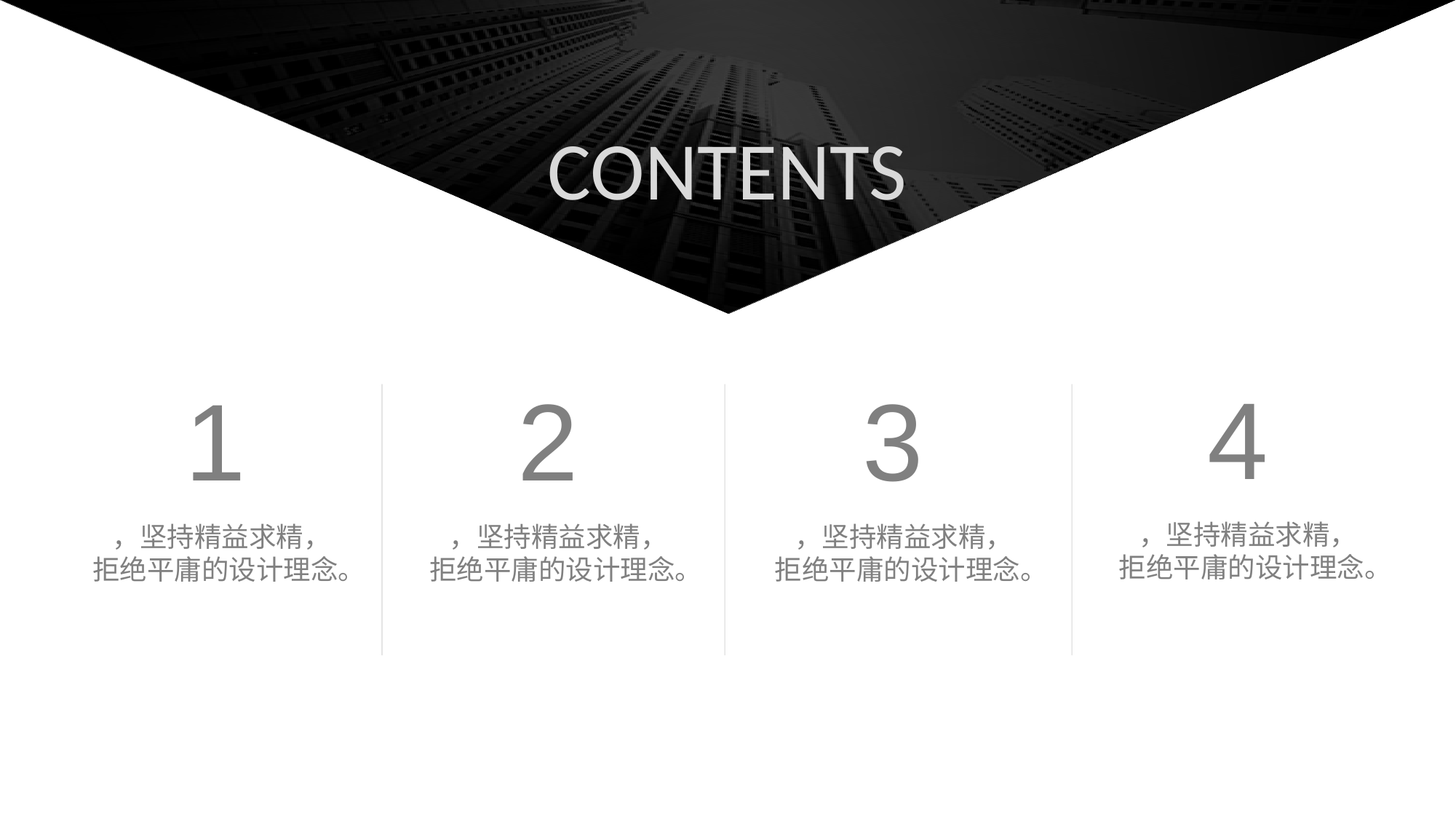

CONTENTS
4
1
2
3
 ，坚持精益求精，拒绝平庸的设计理念。
 ，坚持精益求精，拒绝平庸的设计理念。
 ，坚持精益求精，拒绝平庸的设计理念。
 ，坚持精益求精，拒绝平庸的设计理念。